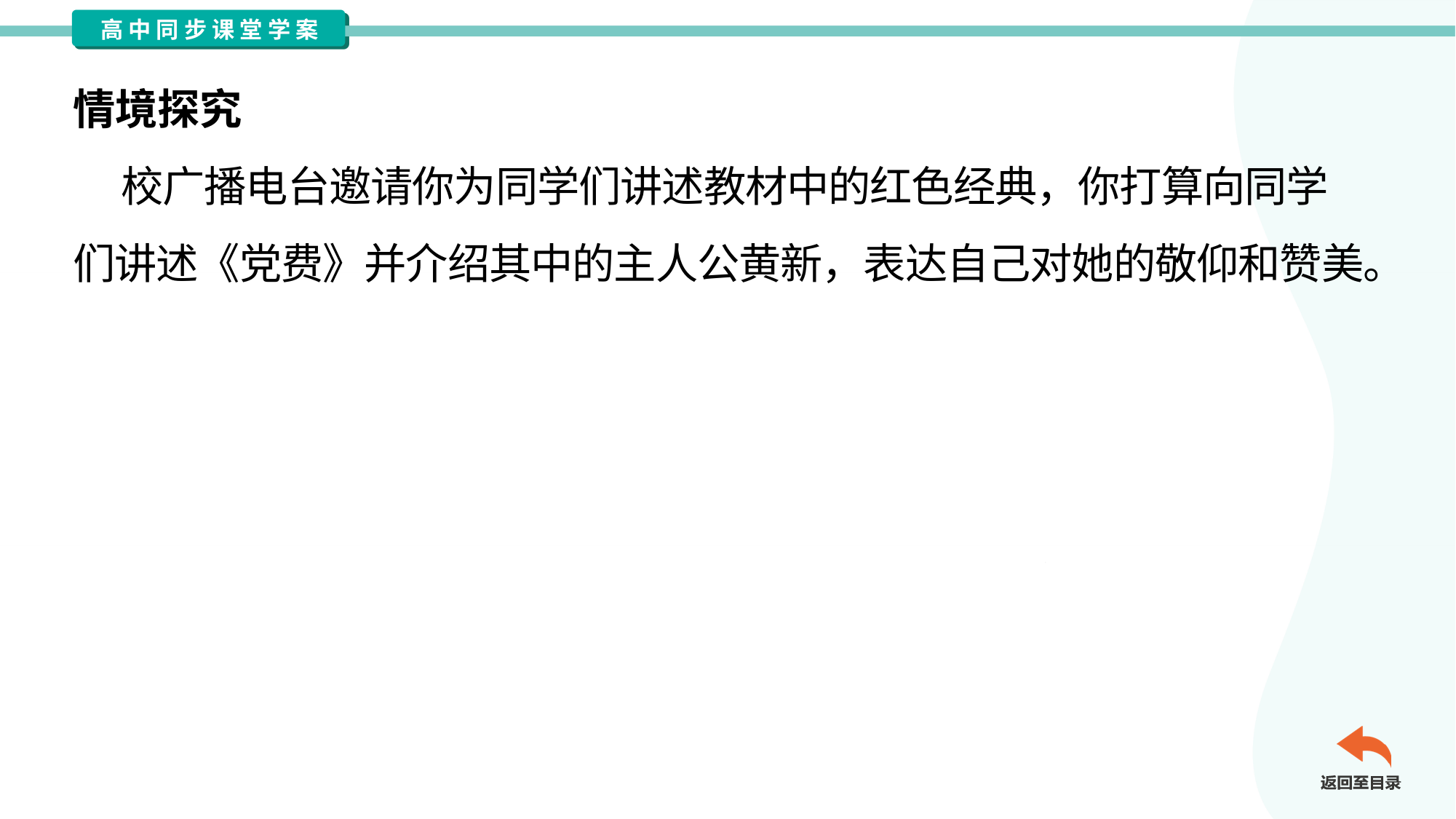

情境探究
    校广播电台邀请你为同学们讲述教材中的红色经典，你打算向同学
们讲述《党费》并介绍其中的主人公黄新，表达自己对她的敬仰和赞美。